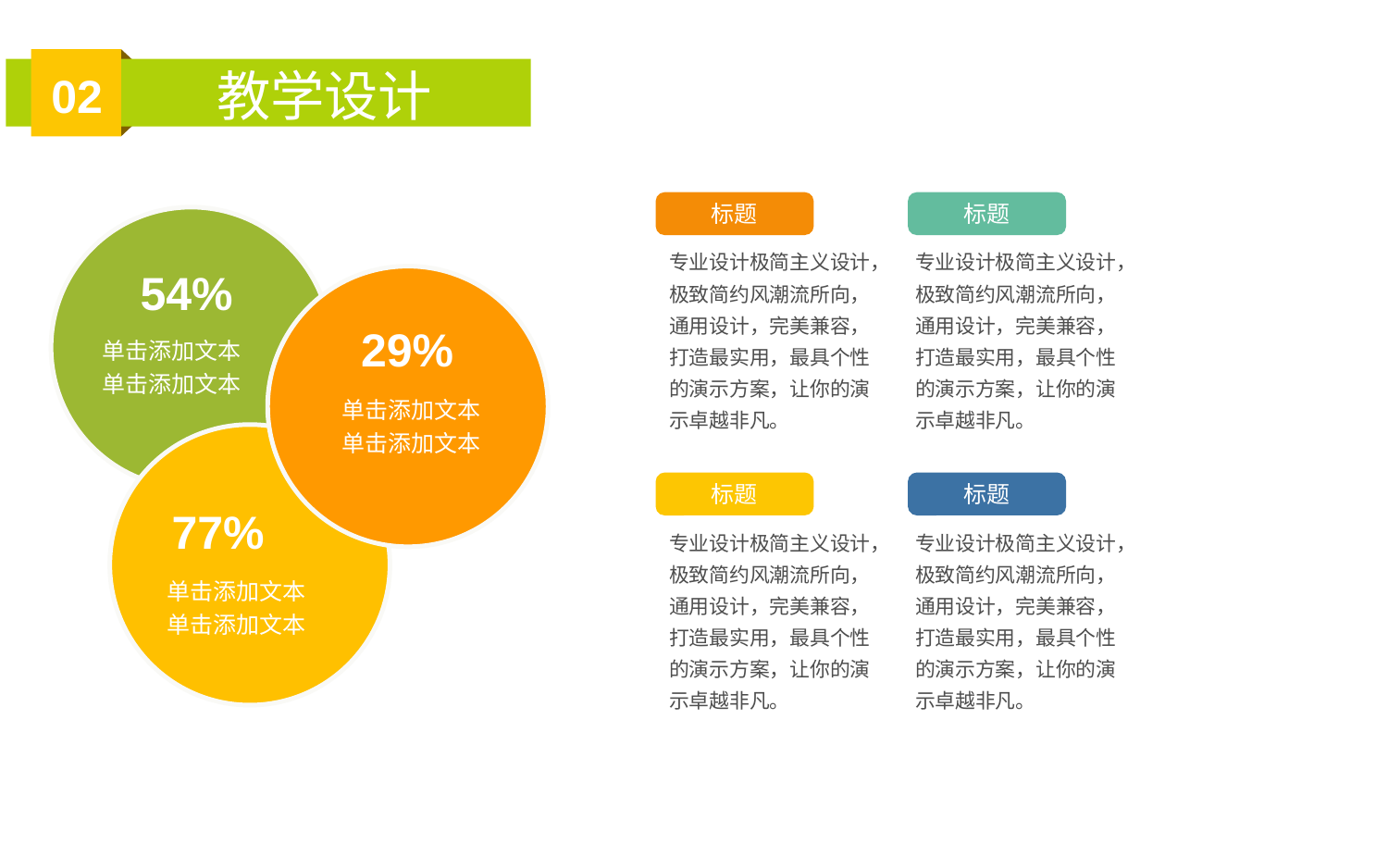

02
教学设计
标题
标题

专业设计极简主义设计，极致简约风潮流所向，通用设计，完美兼容，打造最实用，最具个性的演示方案，让你的演示卓越非凡。
专业设计极简主义设计，极致简约风潮流所向，通用设计，完美兼容，打造最实用，最具个性的演示方案，让你的演示卓越非凡。

54%
29%
单击添加文本
单击添加文本
单击添加文本
单击添加文本

标题
标题
77%
专业设计极简主义设计，极致简约风潮流所向，通用设计，完美兼容，打造最实用，最具个性的演示方案，让你的演示卓越非凡。
专业设计极简主义设计，极致简约风潮流所向，通用设计，完美兼容，打造最实用，最具个性的演示方案，让你的演示卓越非凡。
单击添加文本
单击添加文本